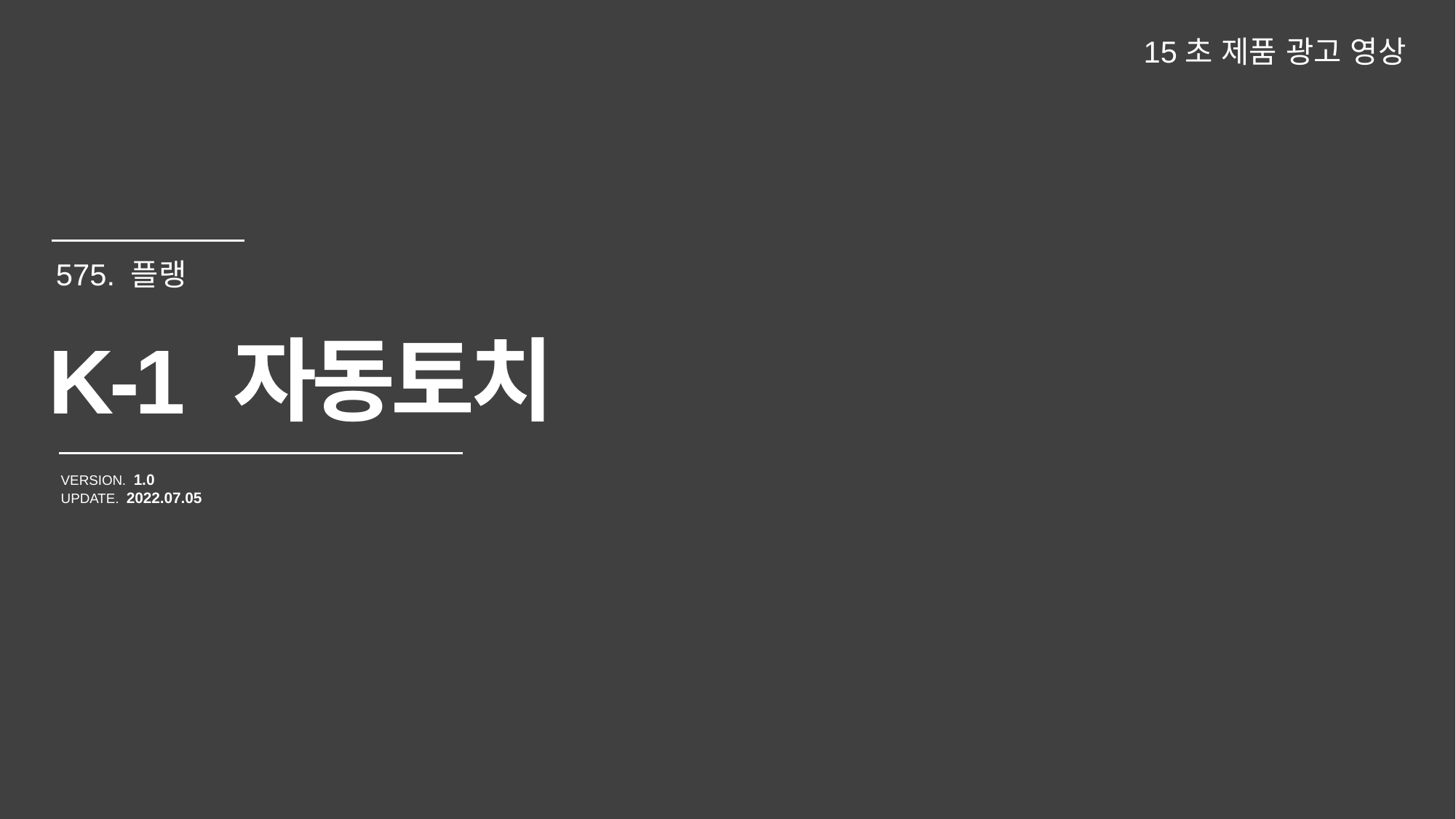

15초 제품 광고 영상
K-1 자동토치
VERSION.  1.0
UPDATE.  2022.07.05

575. 플랭